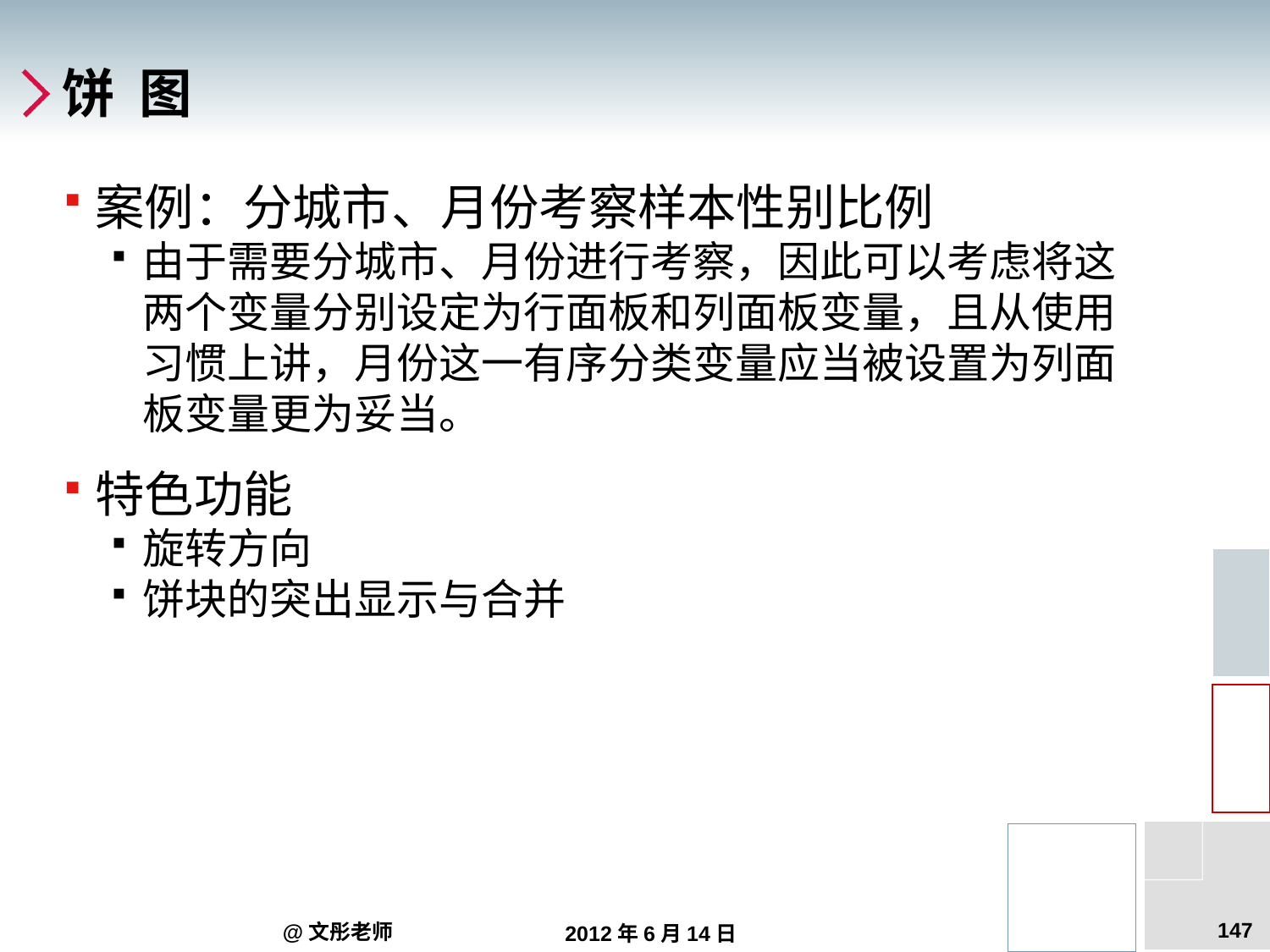

# 饼  图
案例：分城市、月份考察样本性别比例
由于需要分城市、月份进行考察，因此可以考虑将这两个变量分别设定为行面板和列面板变量，且从使用习惯上讲，月份这一有序分类变量应当被设置为列面板变量更为妥当。
特色功能
旋转方向
饼块的突出显示与合并

147
@文彤老师

2012年6月14日